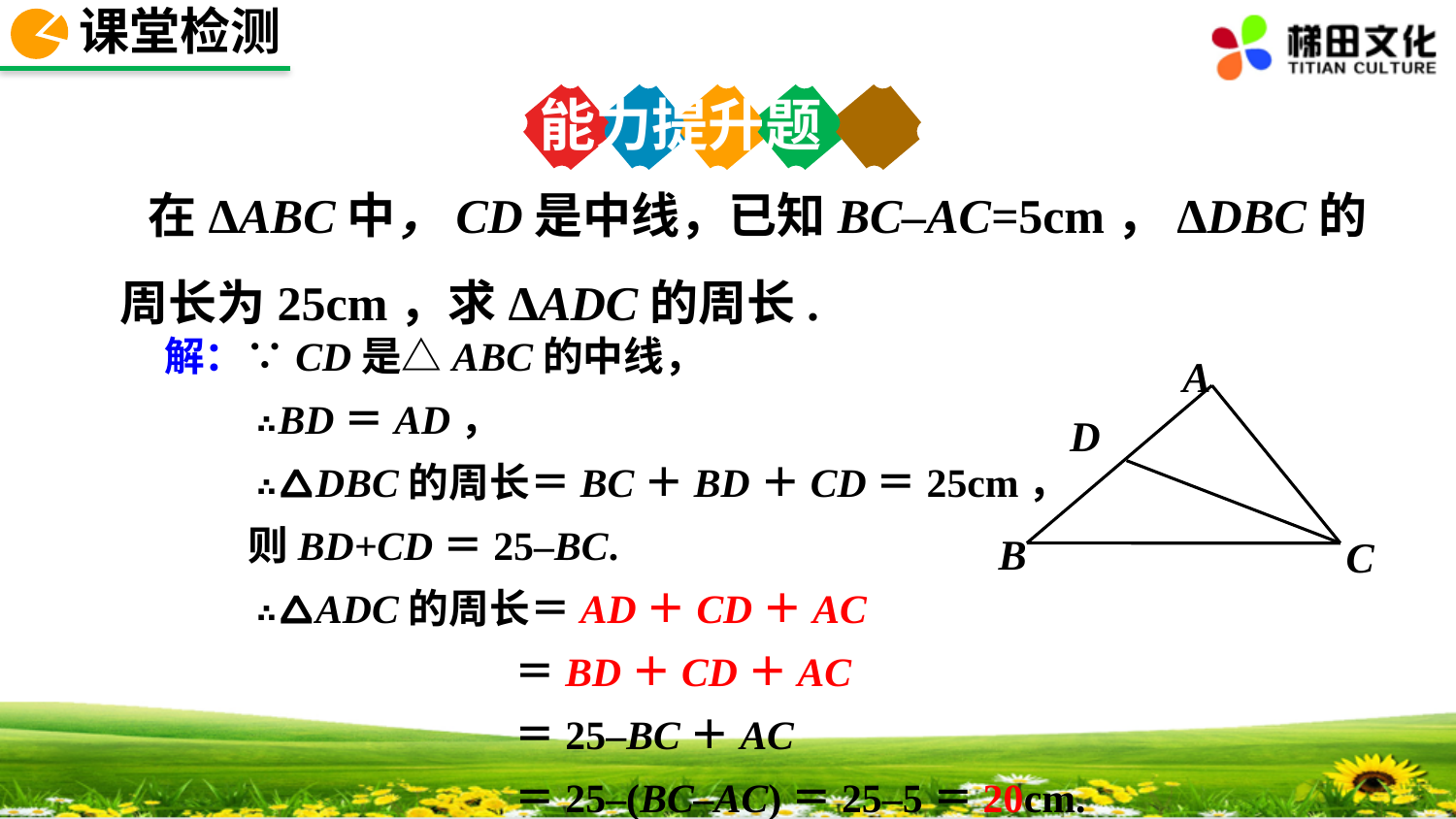

课堂检测

能力提升题

    在ΔABC中，CD是中线，已知BC–AC=5cm，ΔDBC的周长为25cm，求ΔADC的周长.
解：∵CD是△ABC的中线，
         ∴BD＝AD，
         ∴△DBC的周长＝BC＋BD＋CD＝25cm，
        则BD+CD＝25–BC.
         ∴△ADC的周长＝AD＋CD＋AC
                                     ＝BD＋CD＋AC
                                     ＝25–BC＋AC
                                     ＝25–(BC–AC)＝25–5＝20cm.
A

D

B

C